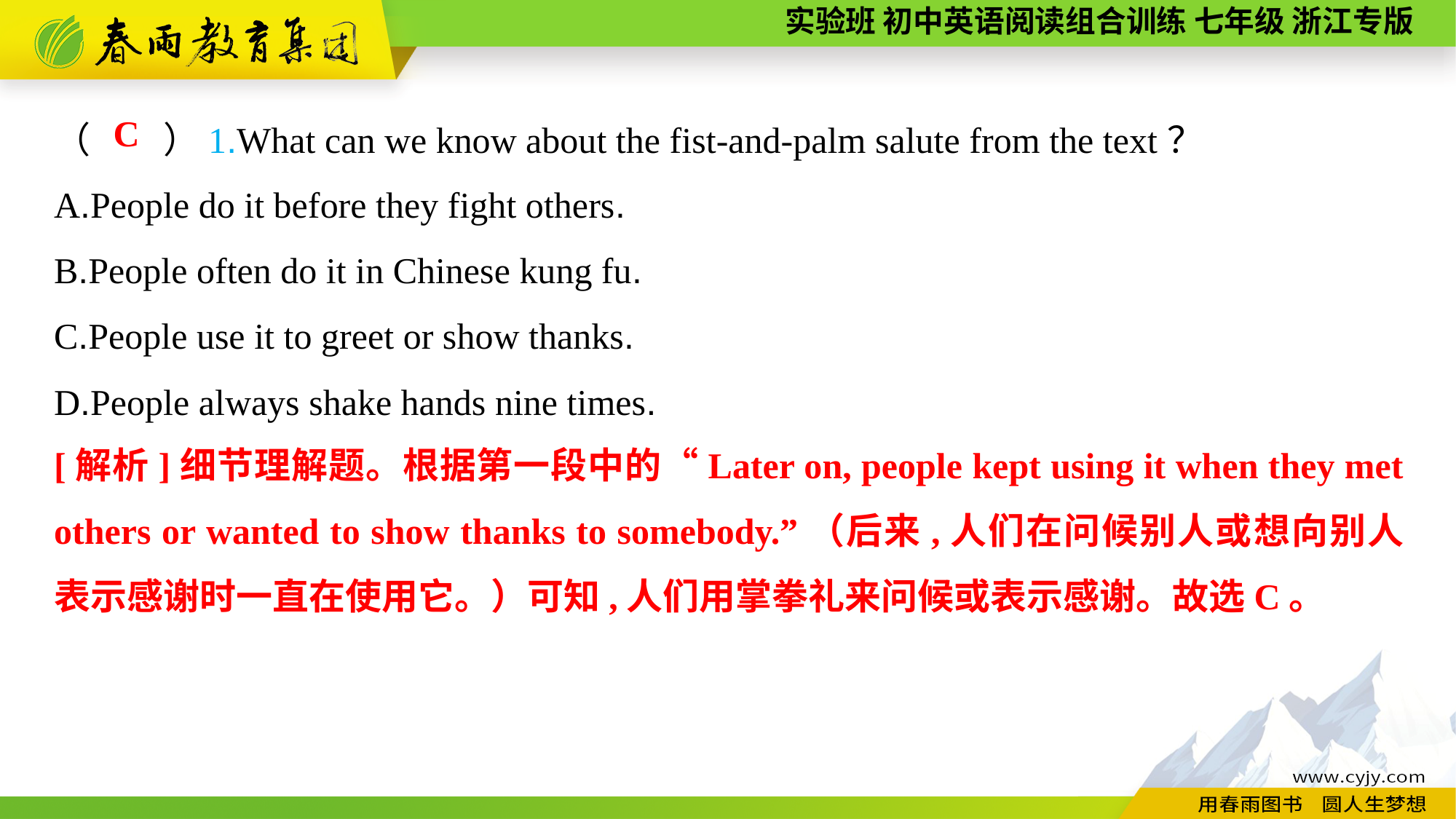

（　　）1.What can we know about the fist-and-palm salute from the text？
A.People do it before they fight others.
B.People often do it in Chinese kung fu.
C.People use it to greet or show thanks.
D.People always shake hands nine times.
C
[解析]细节理解题。根据第一段中的“Later on, people kept using it when they met others or wanted to show thanks to somebody.”（后来,人们在问候别人或想向别人表示感谢时一直在使用它。）可知,人们用掌拳礼来问候或表示感谢。故选C。